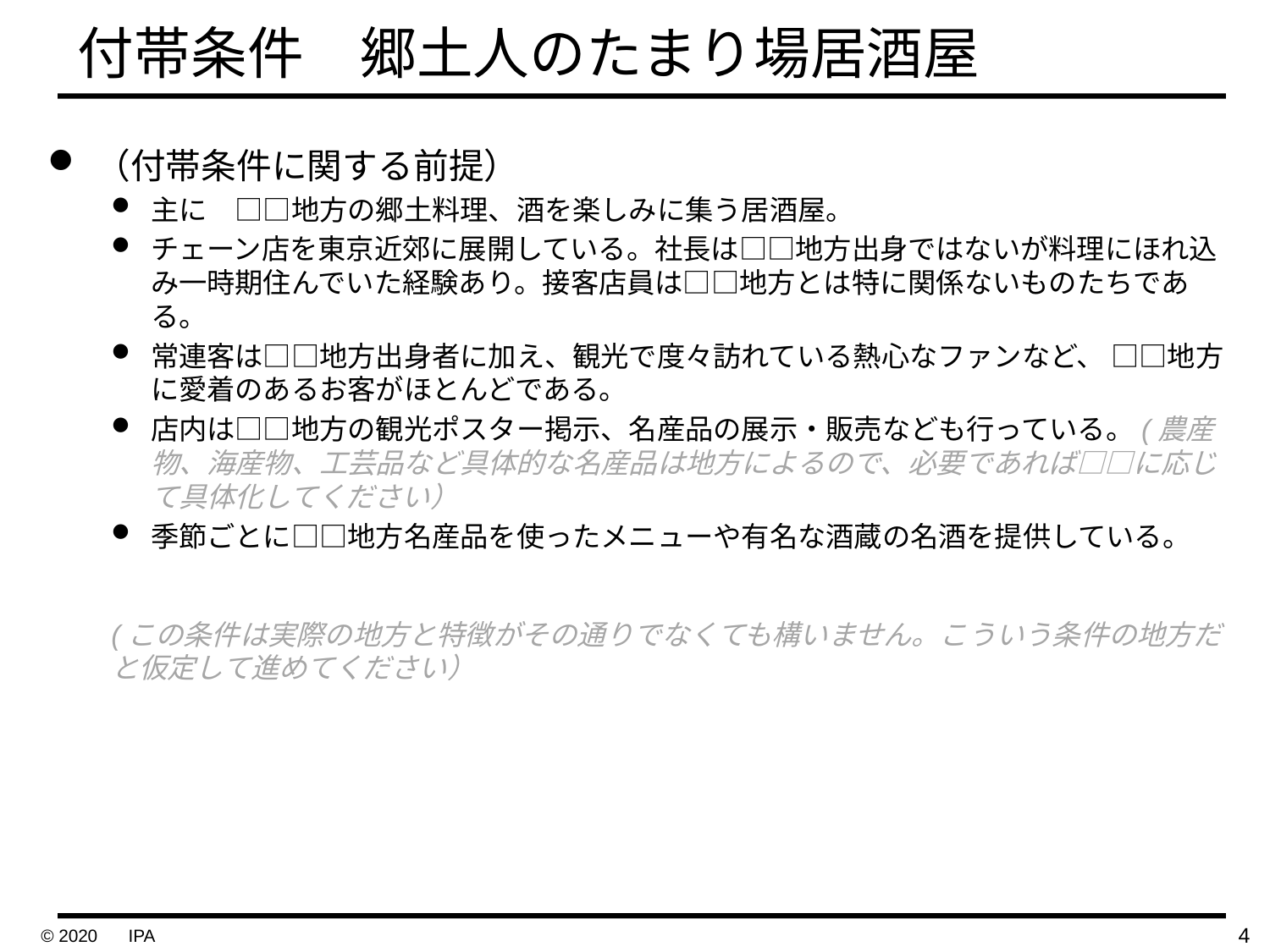

# 付帯条件　郷土人のたまり場居酒屋
（付帯条件に関する前提）
主に　□□地方の郷土料理、酒を楽しみに集う居酒屋。
チェーン店を東京近郊に展開している。社長は□□地方出身ではないが料理にほれ込み一時期住んでいた経験あり。接客店員は□□地方とは特に関係ないものたちである。
常連客は□□地方出身者に加え、観光で度々訪れている熱心なファンなど、 □□地方に愛着のあるお客がほとんどである。
店内は□□地方の観光ポスター掲示、名産品の展示・販売なども行っている。(農産物、海産物、工芸品など具体的な名産品は地方によるので、必要であれば□□に応じて具体化してください）
季節ごとに□□地方名産品を使ったメニューや有名な酒蔵の名酒を提供している。

(この条件は実際の地方と特徴がその通りでなくても構いません。こういう条件の地方だと仮定して進めてください）